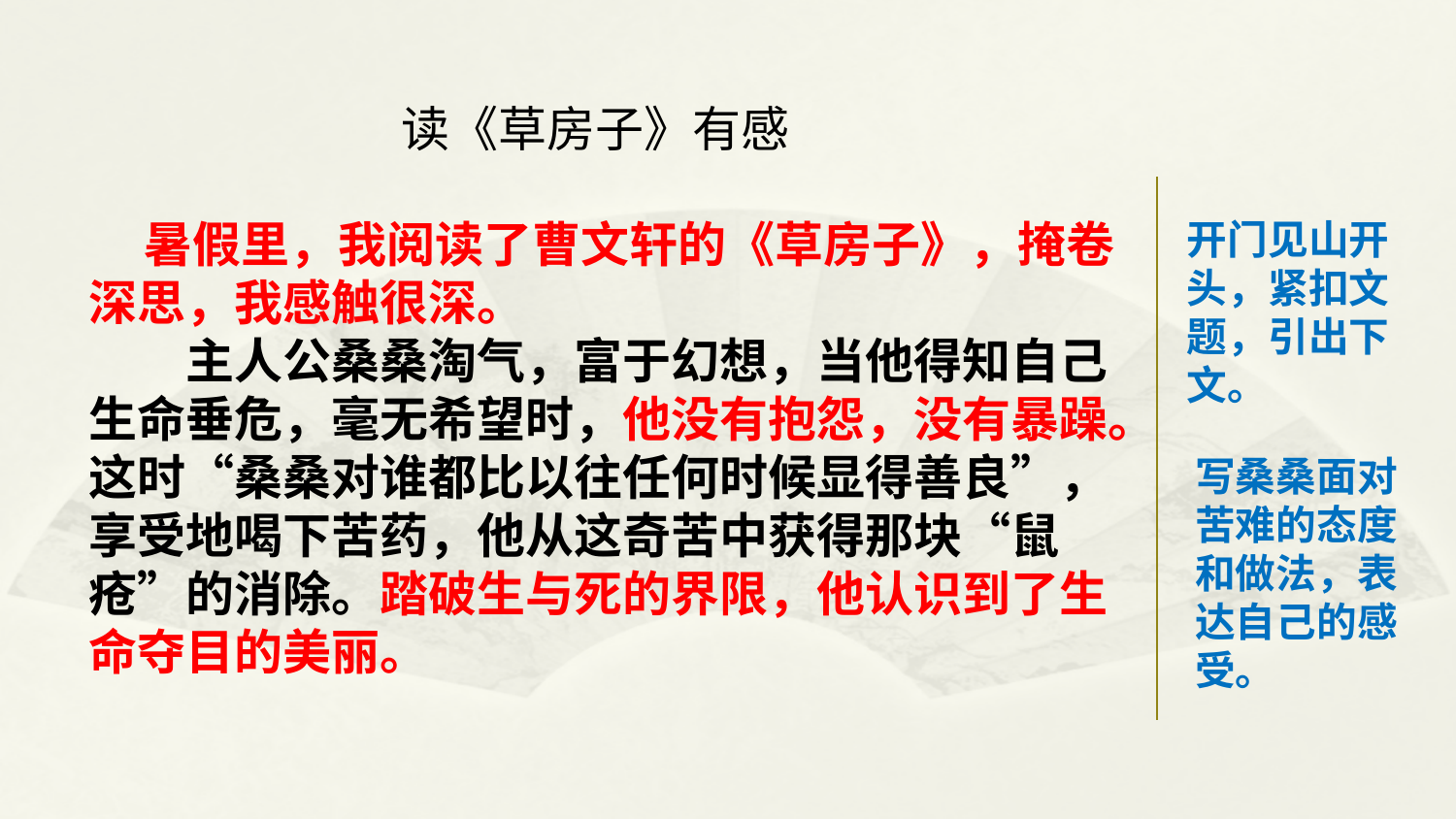

读《草房子》有感
    暑假里，我阅读了曹文轩的《草房子》，掩卷深思，我感触很深。
　　主人公桑桑淘气，富于幻想，当他得知自己生命垂危，毫无希望时，他没有抱怨，没有暴躁。这时“桑桑对谁都比以往任何时候显得善良”，享受地喝下苦药，他从这奇苦中获得那块“鼠疮”的消除。踏破生与死的界限，他认识到了生命夺目的美丽。
开门见山开头，紧扣文题，引出下文。
写桑桑面对苦难的态度和做法，表达自己的感受。